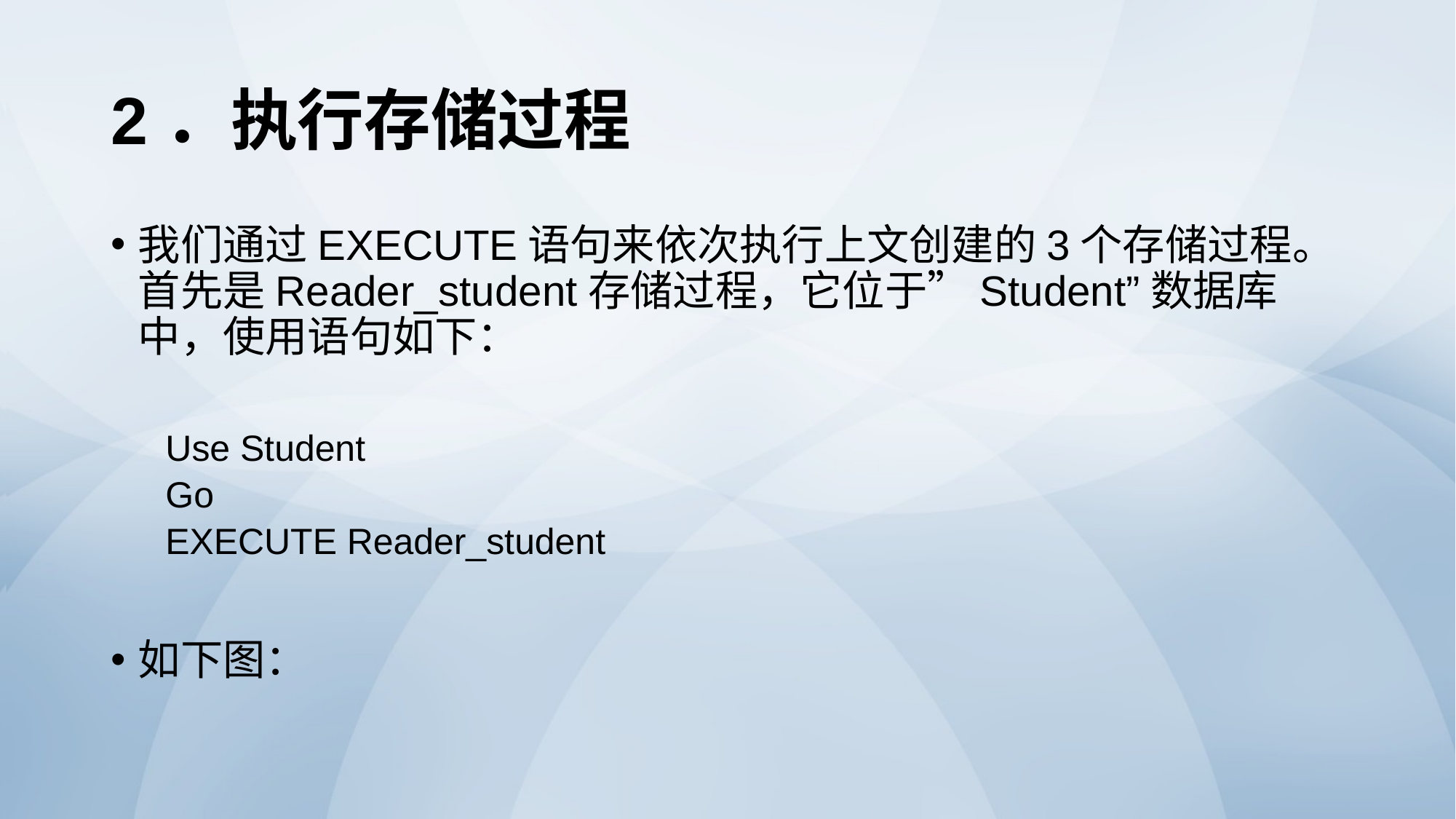

# 2．执行存储过程
我们通过EXECUTE语句来依次执行上文创建的3个存储过程。首先是Reader_student存储过程，它位于”Student”数据库中，使用语句如下：

Use Student
Go
EXECUTE Reader_student

如下图：